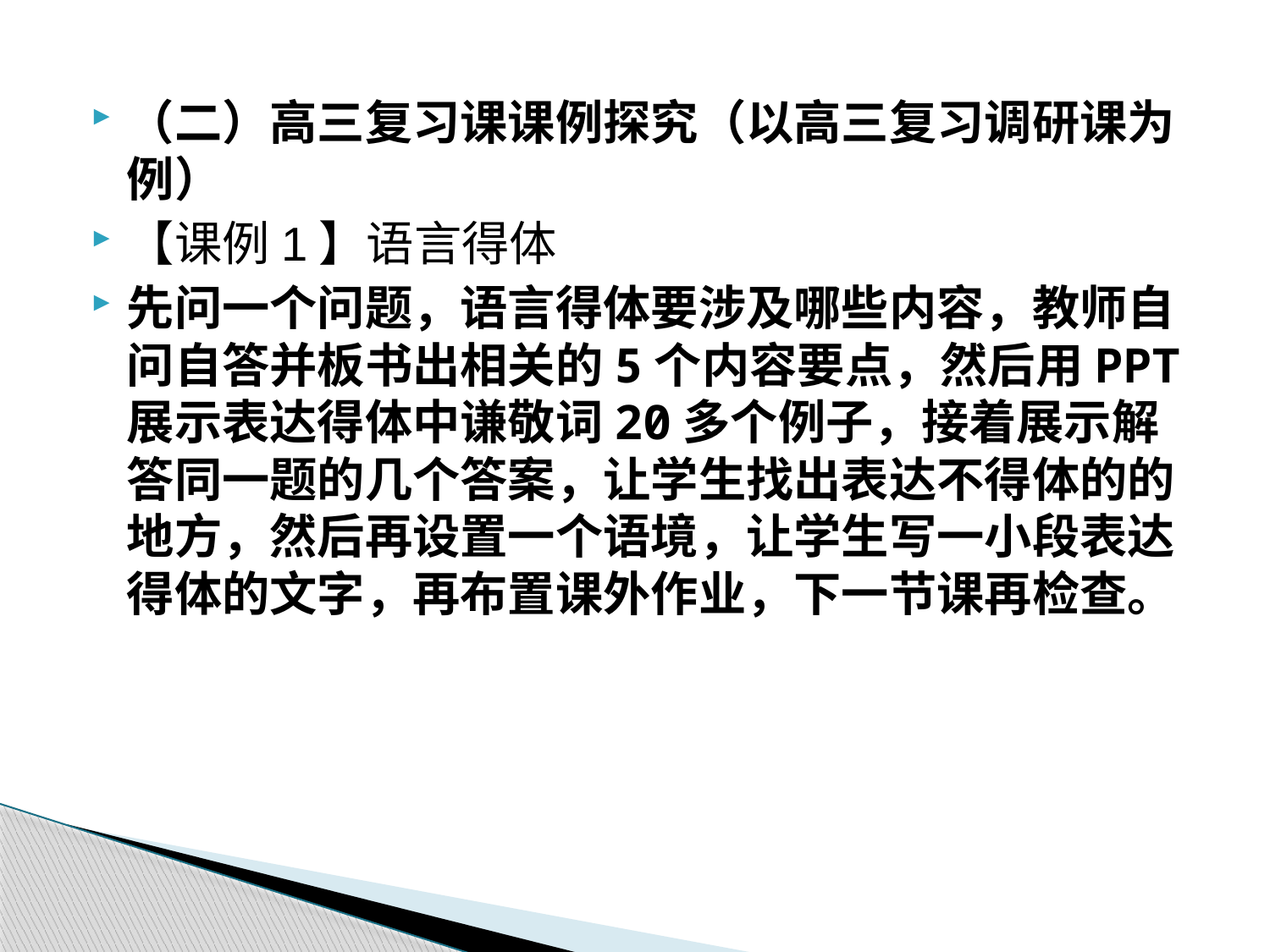

（二）高三复习课课例探究（以高三复习调研课为例）
【课例1】语言得体
先问一个问题，语言得体要涉及哪些内容，教师自问自答并板书出相关的5个内容要点，然后用PPT展示表达得体中谦敬词20多个例子，接着展示解答同一题的几个答案，让学生找出表达不得体的的地方，然后再设置一个语境，让学生写一小段表达得体的文字，再布置课外作业，下一节课再检查。